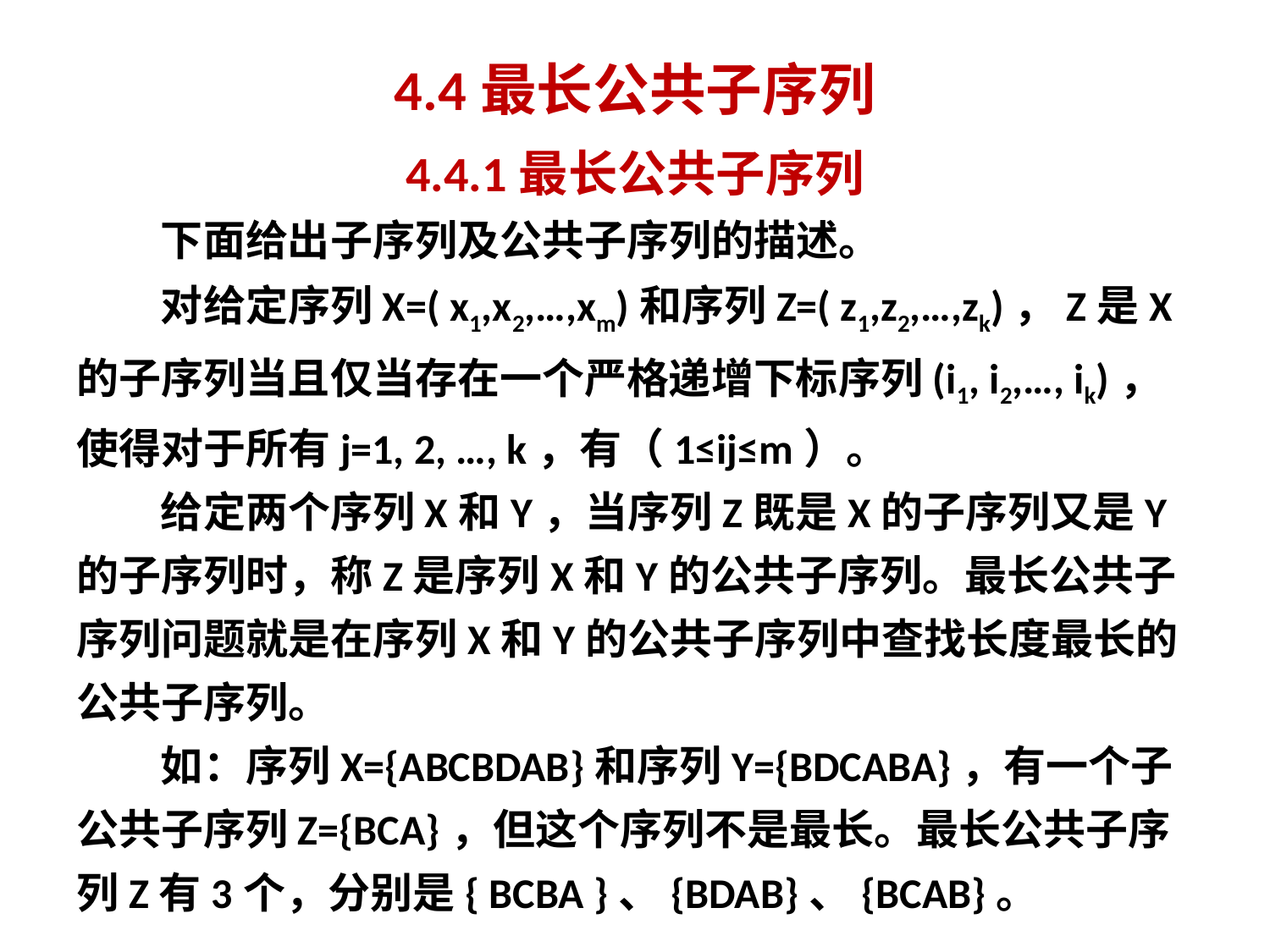

# 4.4最长公共子序列
4.4.1最长公共子序列
下面给出子序列及公共子序列的描述。
对给定序列X=( x1,x2,…,xm)和序列Z=( z1,z2,…,zk)，Z是X的子序列当且仅当存在一个严格递增下标序列(i1, i2,…, ik)，使得对于所有j=1, 2, …, k，有（1≤ij≤m）。
给定两个序列X和Y，当序列Z既是X的子序列又是Y的子序列时，称Z是序列X和Y的公共子序列。最长公共子序列问题就是在序列X和Y的公共子序列中查找长度最长的公共子序列。
如：序列X={ABCBDAB}和序列Y={BDCABA}，有一个子公共子序列Z={BCA}，但这个序列不是最长。最长公共子序列Z有3个，分别是{ BCBA }、{BDAB}、{BCAB}。